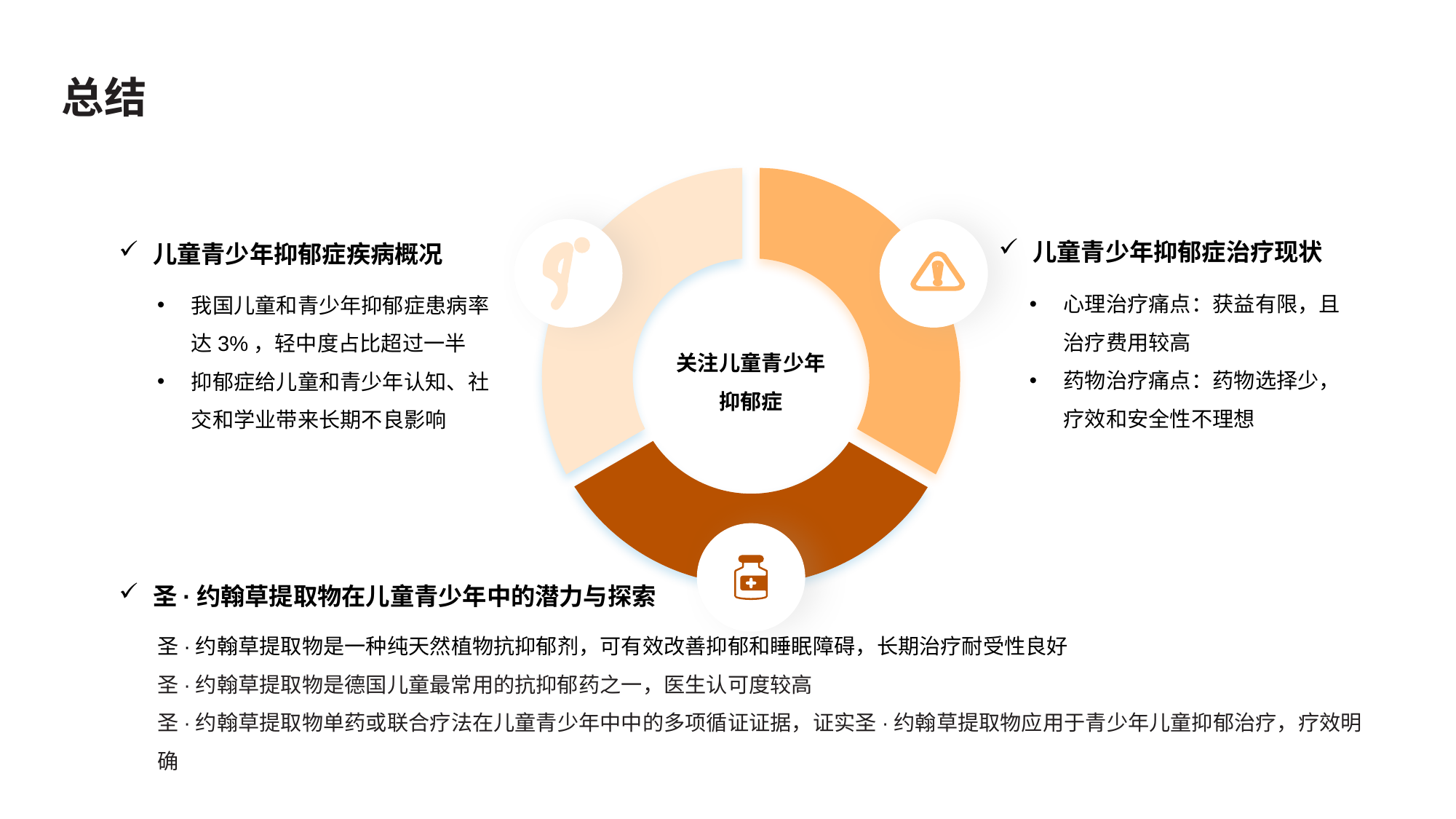

# 总结

儿童青少年抑郁症治疗现状
儿童青少年抑郁症疾病概况

心理治疗痛点：获益有限，且治疗费用较高
药物治疗痛点：药物选择少，疗效和安全性不理想
我国儿童和青少年抑郁症患病率达3%，轻中度占比超过一半
抑郁症给儿童和青少年认知、社交和学业带来长期不良影响
关注儿童青少年抑郁症

圣·约翰草提取物在儿童青少年中的潜力与探索
圣·约翰草提取物是一种纯天然植物抗抑郁剂，可有效改善抑郁和睡眠障碍，长期治疗耐受性良好
圣·约翰草提取物是德国儿童最常用的抗抑郁药之一，医生认可度较高
圣·约翰草提取物单药或联合疗法在儿童青少年中中的多项循证证据，证实圣·约翰草提取物应用于青少年儿童抑郁治疗，疗效明确